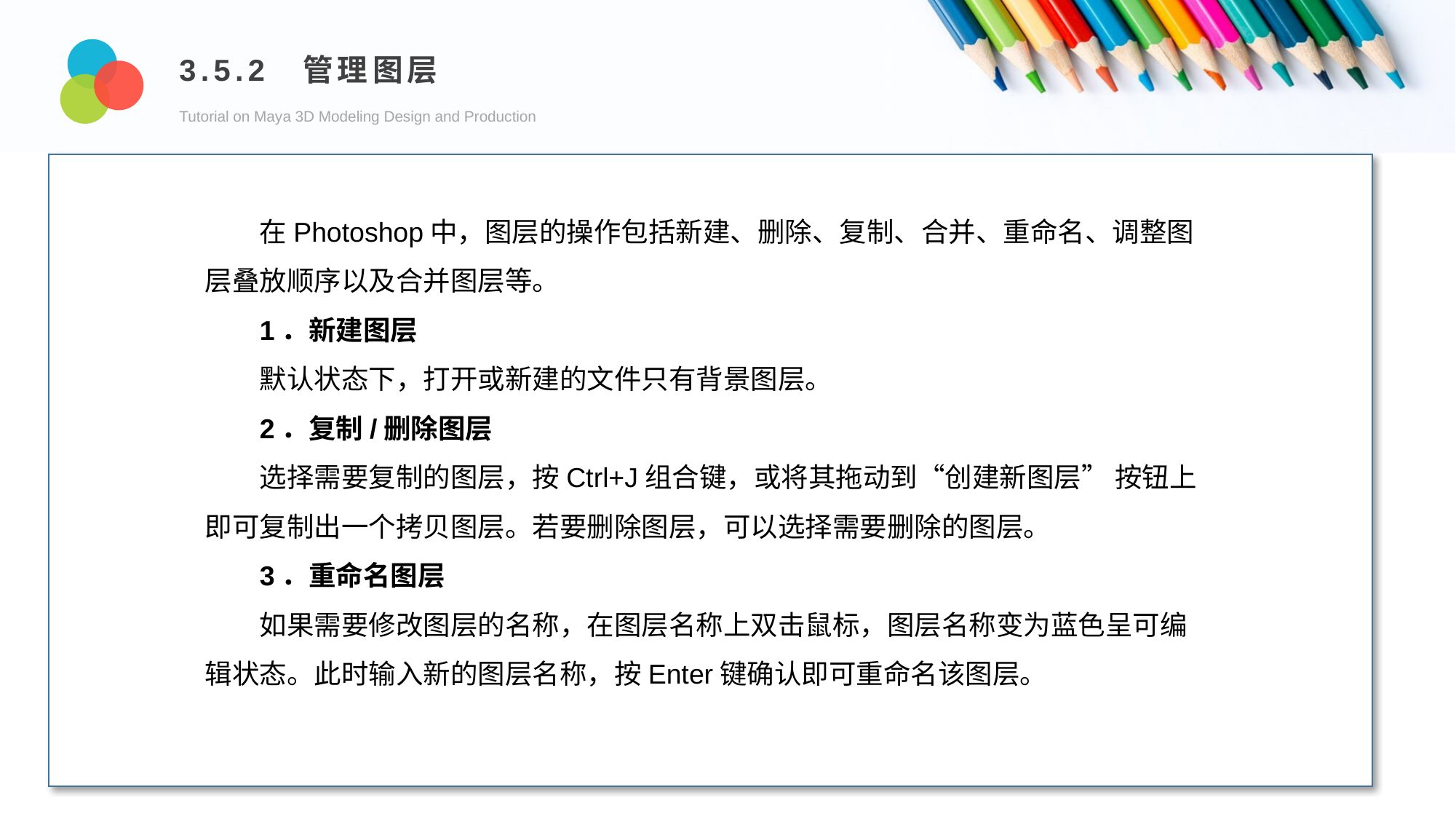

3.5.2  管理图层
Tutorial on Maya 3D Modeling Design and Production
Design and Production
在Photoshop中，图层的操作包括新建、删除、复制、合并、重命名、调整图层叠放顺序以及合并图层等。
1．新建图层
默认状态下，打开或新建的文件只有背景图层。
2．复制/删除图层
选择需要复制的图层，按Ctrl+J组合键，或将其拖动到“创建新图层” 按钮上即可复制出一个拷贝图层。若要删除图层，可以选择需要删除的图层。
3．重命名图层
如果需要修改图层的名称，在图层名称上双击鼠标，图层名称变为蓝色呈可编辑状态。此时输入新的图层名称，按Enter键确认即可重命名该图层。